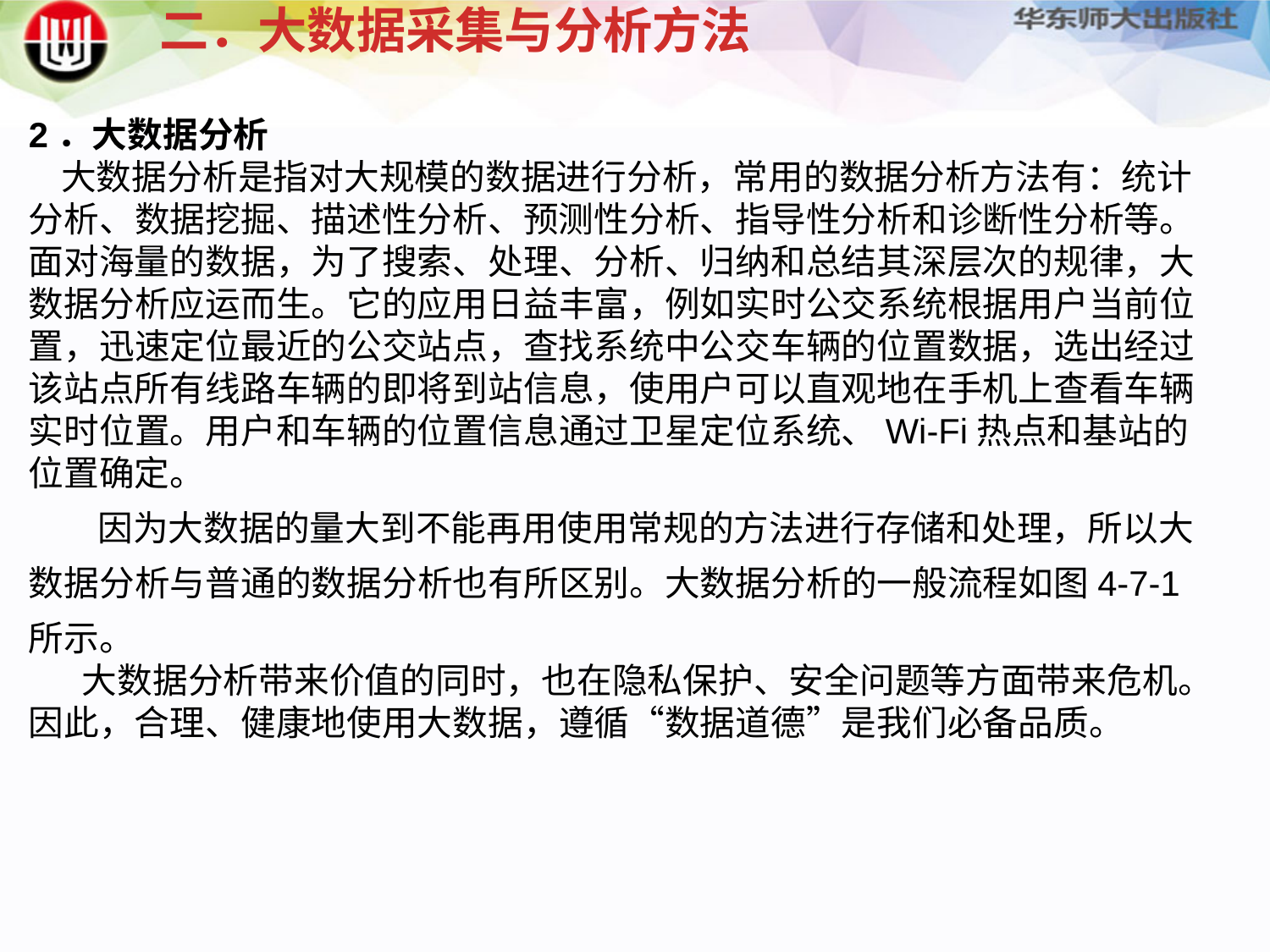

二．大数据采集与分析方法
2．大数据分析   大数据分析是指对大规模的数据进行分析，常用的数据分析方法有：统计分析、数据挖掘、描述性分析、预测性分析、指导性分析和诊断性分析等。面对海量的数据，为了搜索、处理、分析、归纳和总结其深层次的规律，大数据分析应运而生。它的应用日益丰富，例如实时公交系统根据用户当前位置，迅速定位最近的公交站点，查找系统中公交车辆的位置数据，选出经过该站点所有线路车辆的即将到站信息，使用户可以直观地在手机上查看车辆实时位置。用户和车辆的位置信息通过卫星定位系统、Wi-Fi热点和基站的位置确定。   因为大数据的量大到不能再用使用常规的方法进行存储和处理，所以大数据分析与普通的数据分析也有所区别。大数据分析的一般流程如图4-7-1所示。
 大数据分析带来价值的同时，也在隐私保护、安全问题等方面带来危机。因此，合理、健康地使用大数据，遵循“数据道德”是我们必备品质。